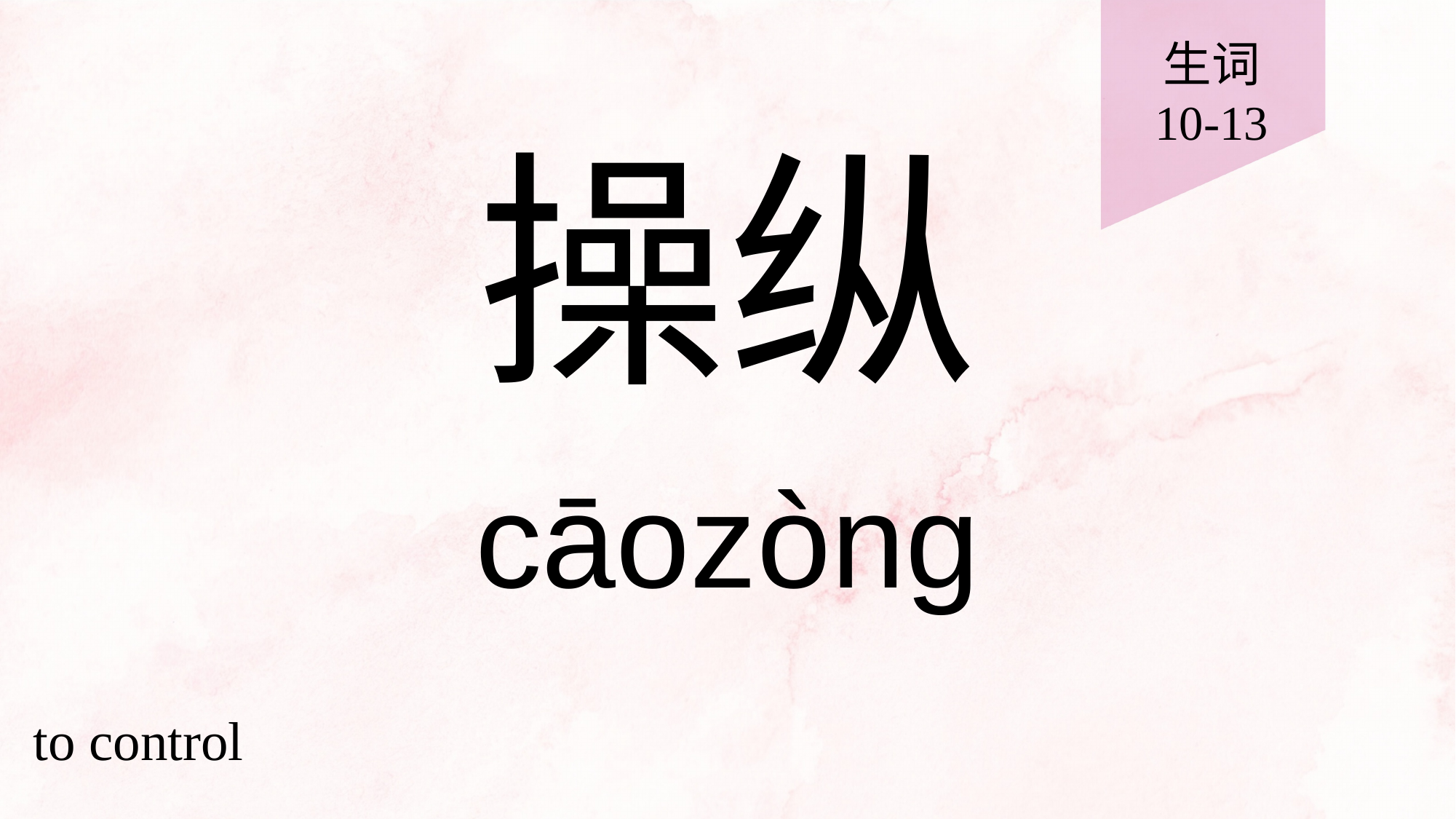

生词
10-13
# 操纵
cāozòng
to control